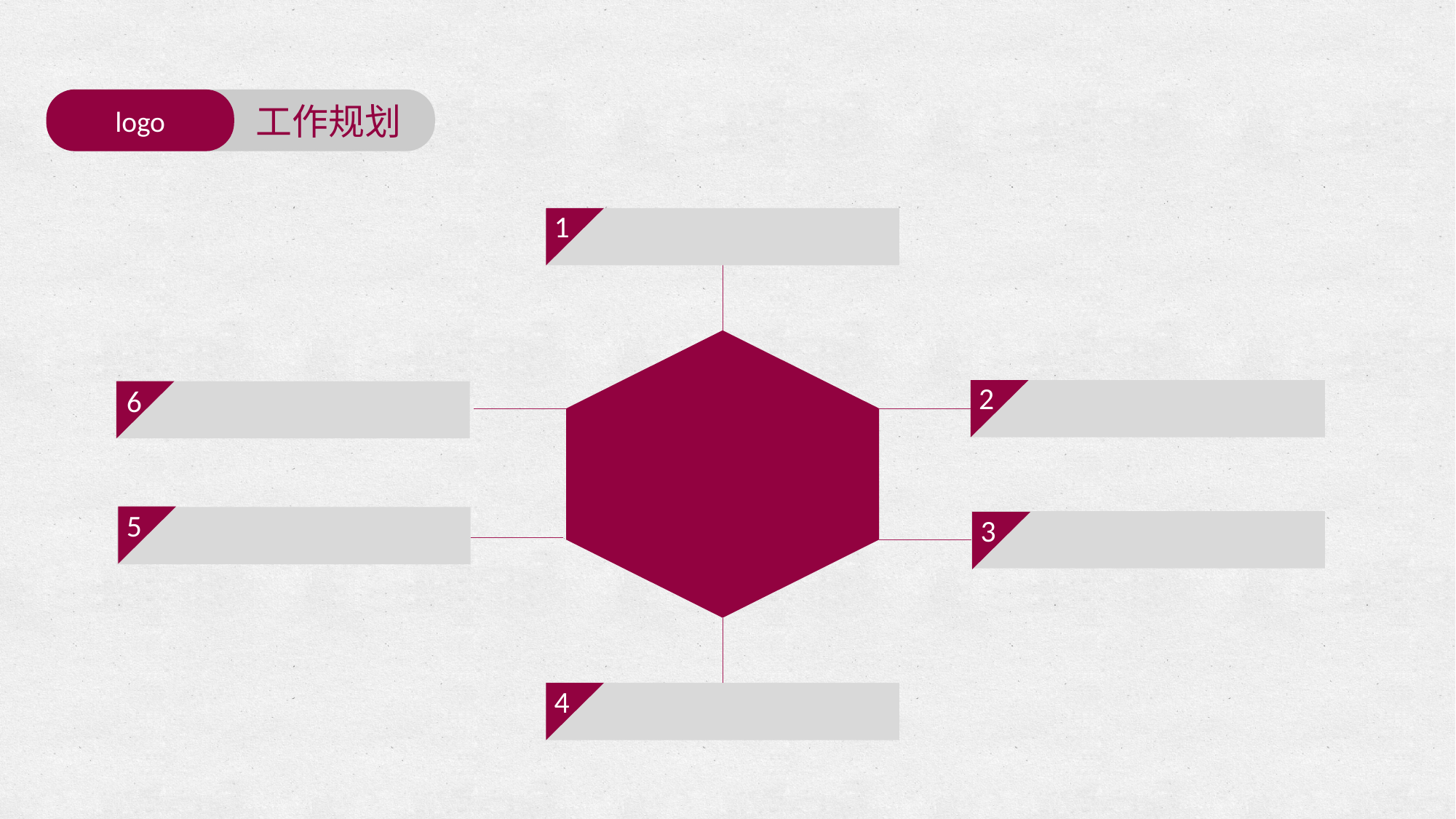

logo

工作规划
1

2
6

5

3

4